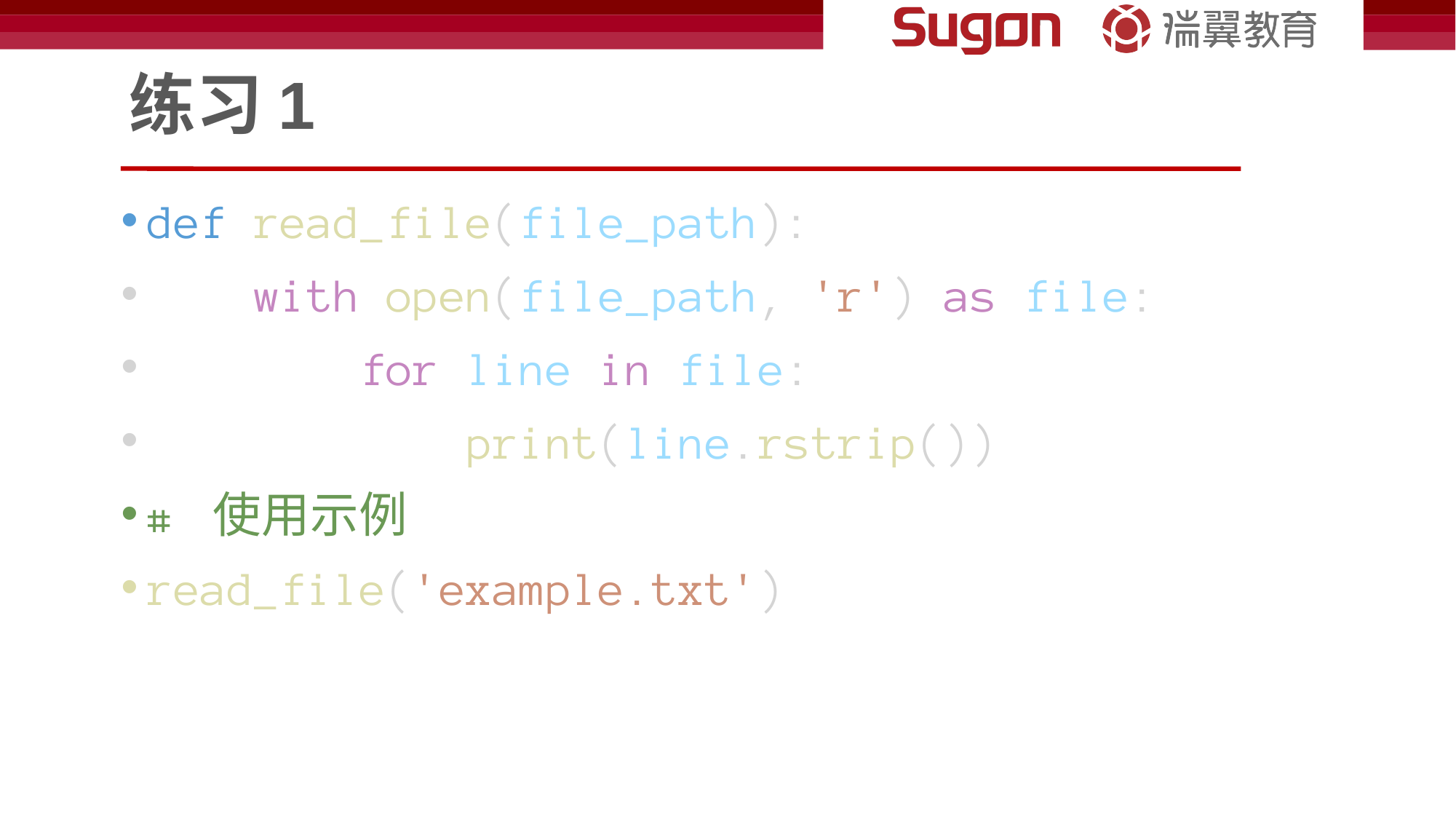

# 练习1
def read_file(file_path):
    with open(file_path, 'r') as file:
        for line in file:
            print(line.rstrip())
# 使用示例
read_file('example.txt')